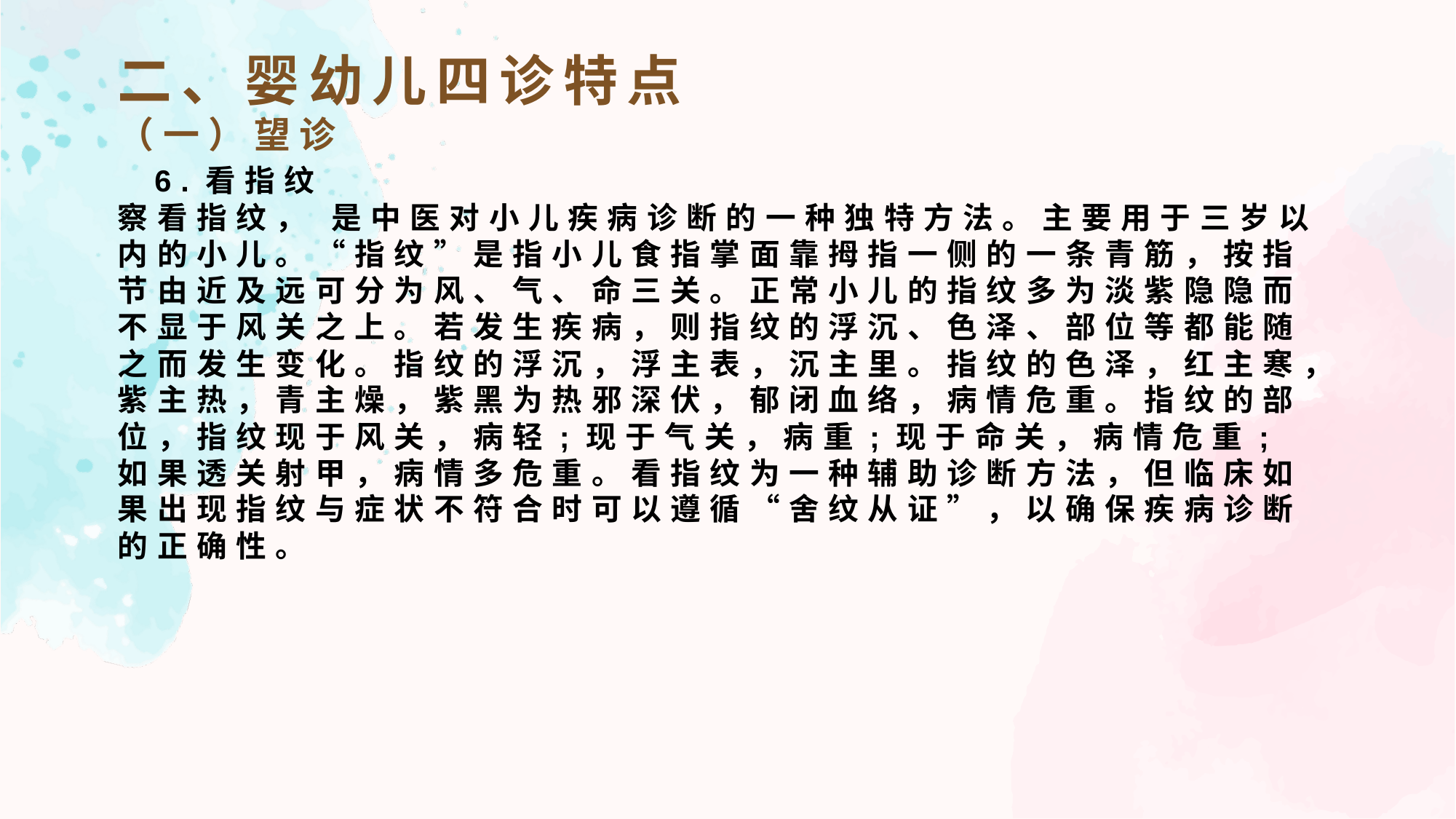

二、婴幼儿四诊特点
（一）望诊
  6.看指纹
察看指纹， 是中医对小儿疾病诊断的一种独特方法。主要用于三岁以内的小儿。“指纹”是指小儿食指掌面靠拇指一侧的一条青筋，按指节由近及远可分为风、气、命三关。正常小儿的指纹多为淡紫隐隐而不显于风关之上。若发生疾病，则指纹的浮沉、色泽、部位等都能随之而发生变化。指纹的浮沉，浮主表，沉主里。指纹的色泽，红主寒，紫主热，青主燥，紫黑为热邪深伏，郁闭血络，病情危重。指纹的部位，指纹现于风关，病轻;现于气关，病重;现于命关，病情危重;如果透关射甲，病情多危重。看指纹为一种辅助诊断方法，但临床如果出现指纹与症状不符合时可以遵循“舍纹从证”，以确保疾病诊断的正确性。